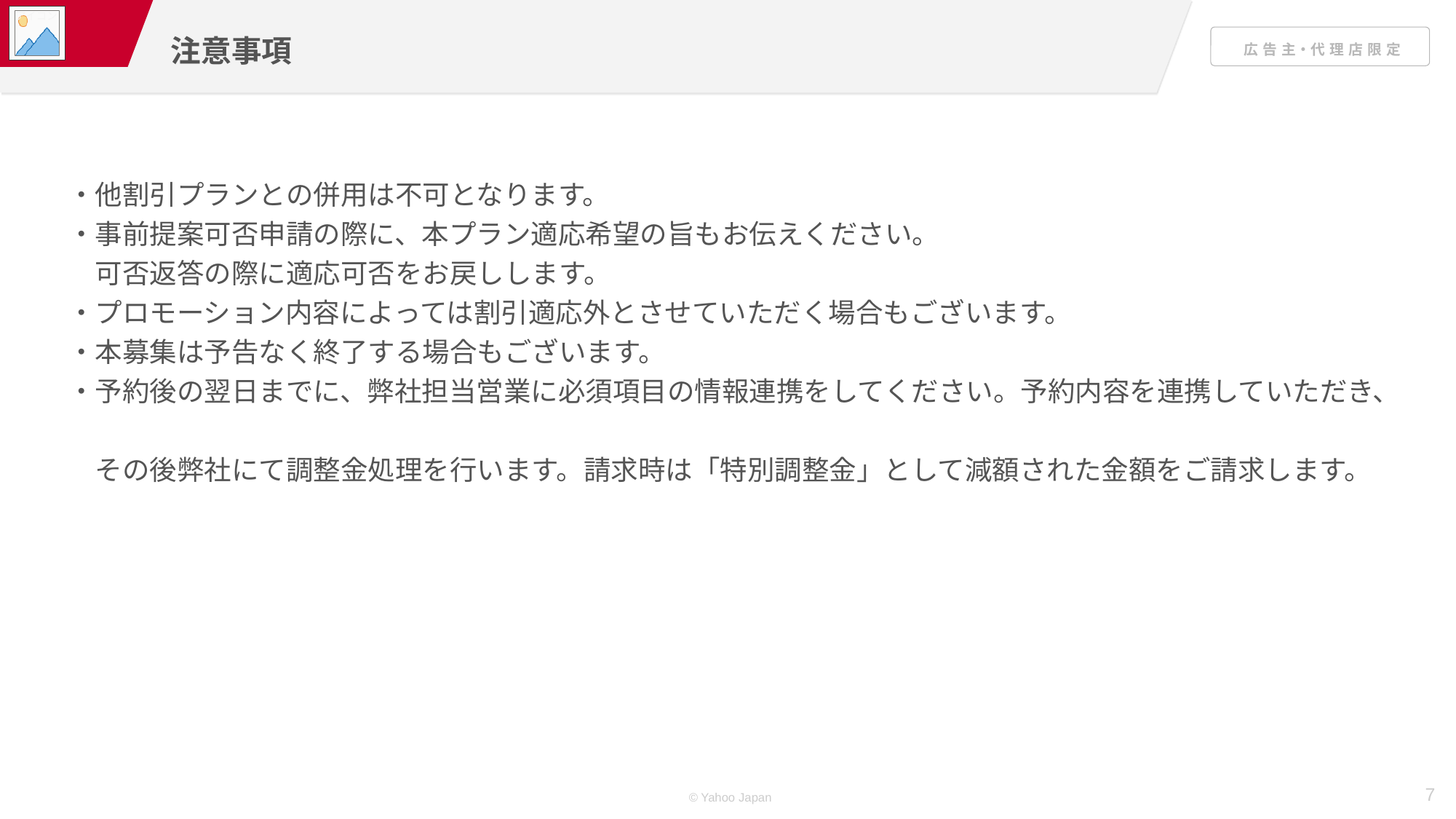

注意事項
・他割引プランとの併用は不可となります。
・事前提案可否申請の際に、本プラン適応希望の旨もお伝えください。
　可否返答の際に適応可否をお戻しします。
・プロモーション内容によっては割引適応外とさせていただく場合もございます。
・本募集は予告なく終了する場合もございます。
・予約後の翌日までに、弊社担当営業に必須項目の情報連携をしてください。予約内容を連携していただき、
　その後弊社にて調整金処理を行います。請求時は「特別調整金」として減額された金額をご請求します。